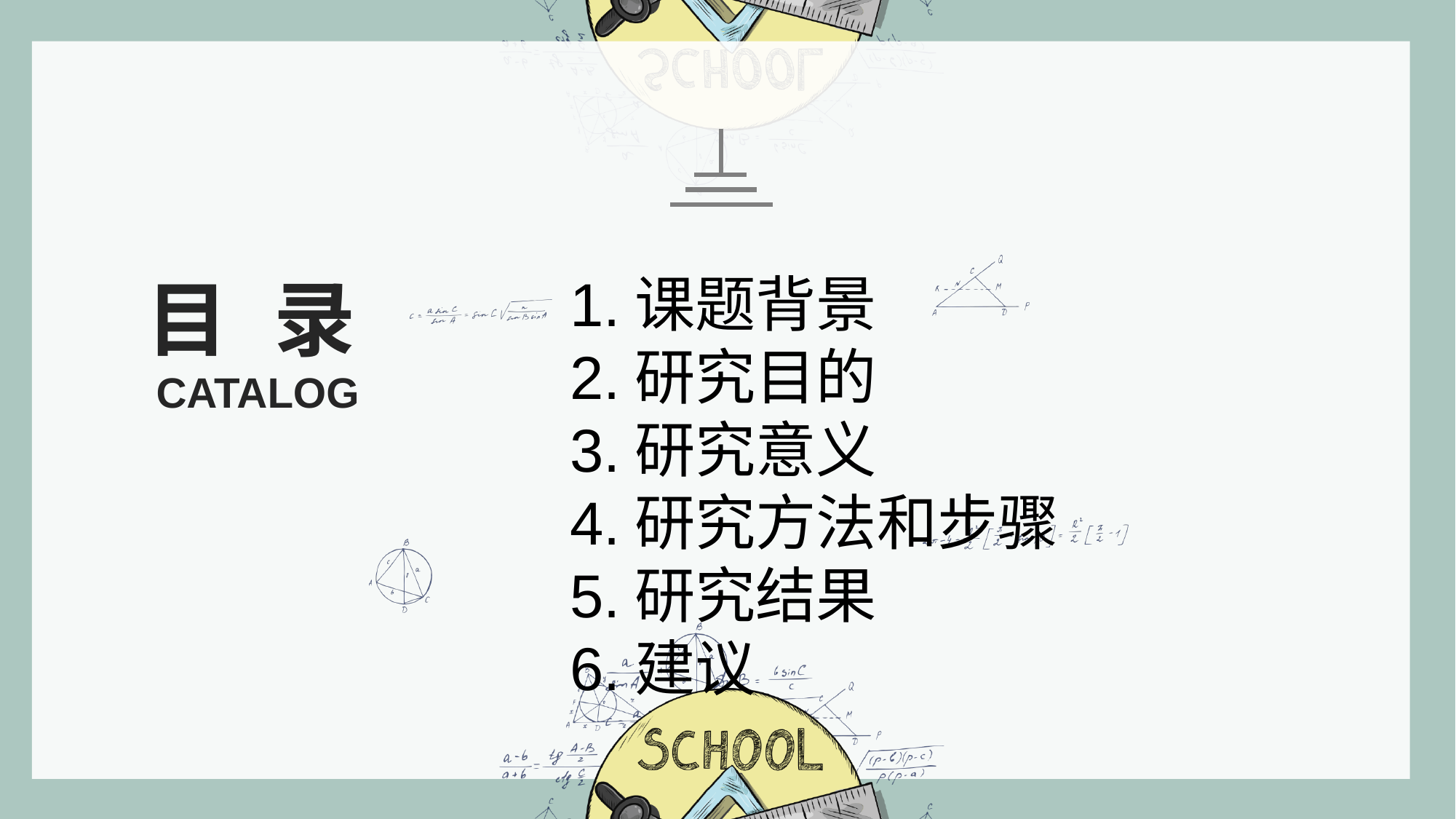

目录
1.课题背景
2.研究目的
3.研究意义
4.研究方法和步骤
5.研究结果
6.建议
CATALOG